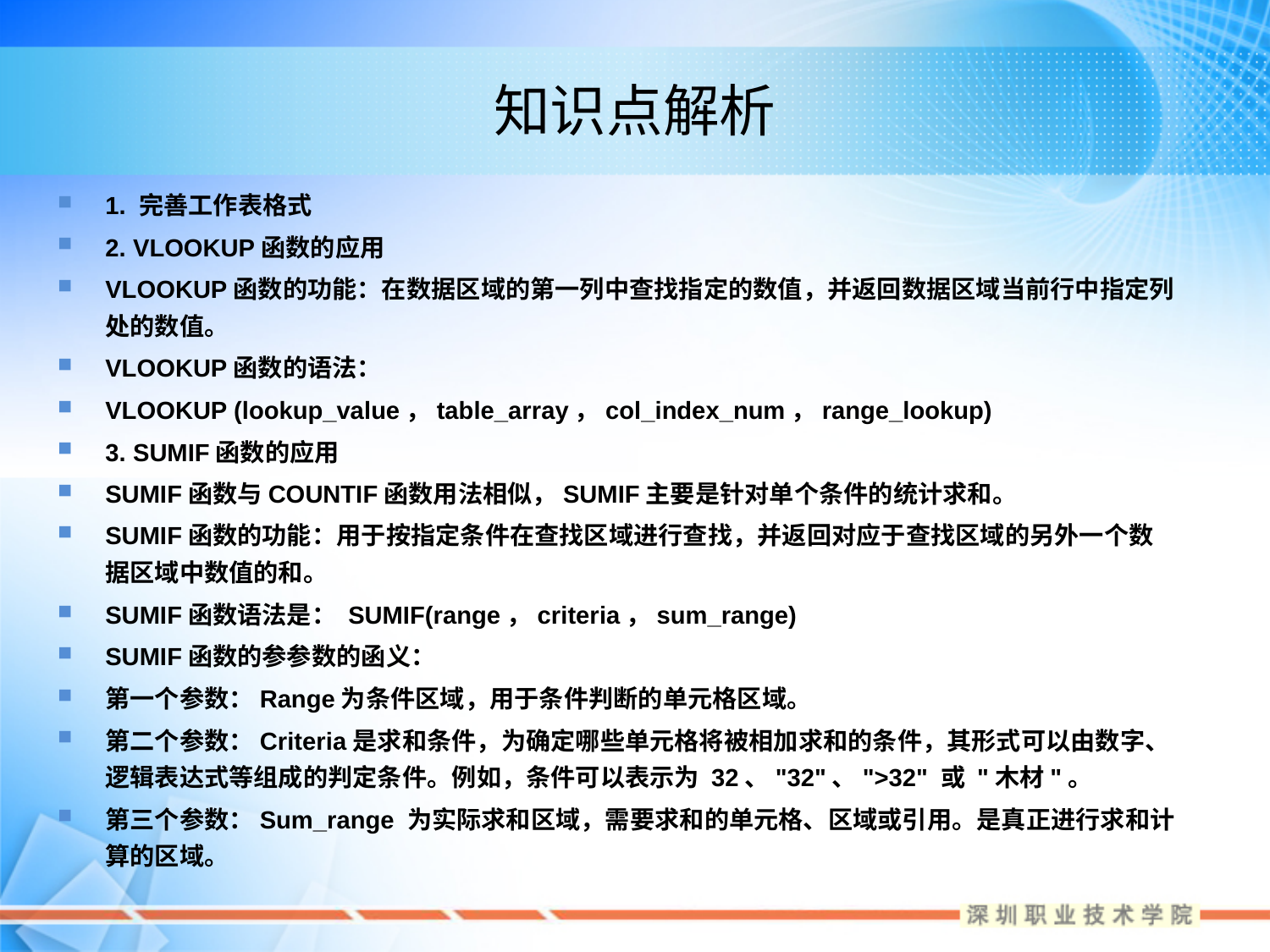

# 知识点解析
1. 完善工作表格式
2. VLOOKUP函数的应用
VLOOKUP函数的功能：在数据区域的第一列中查找指定的数值，并返回数据区域当前行中指定列处的数值。
VLOOKUP函数的语法：
VLOOKUP (lookup_value，table_array，col_index_num，range_lookup)
3. SUMIF函数的应用
SUMIF函数与COUNTIF函数用法相似，SUMIF主要是针对单个条件的统计求和。
SUMIF函数的功能：用于按指定条件在查找区域进行查找，并返回对应于查找区域的另外一个数据区域中数值的和。
SUMIF函数语法是： SUMIF(range，criteria，sum_range)
SUMIF函数的参参数的函义：
第一个参数：Range为条件区域，用于条件判断的单元格区域。
第二个参数：Criteria是求和条件，为确定哪些单元格将被相加求和的条件，其形式可以由数字、逻辑表达式等组成的判定条件。例如，条件可以表示为 32、"32"、">32" 或 "木材"。
第三个参数：Sum_range 为实际求和区域，需要求和的单元格、区域或引用。是真正进行求和计算的区域。